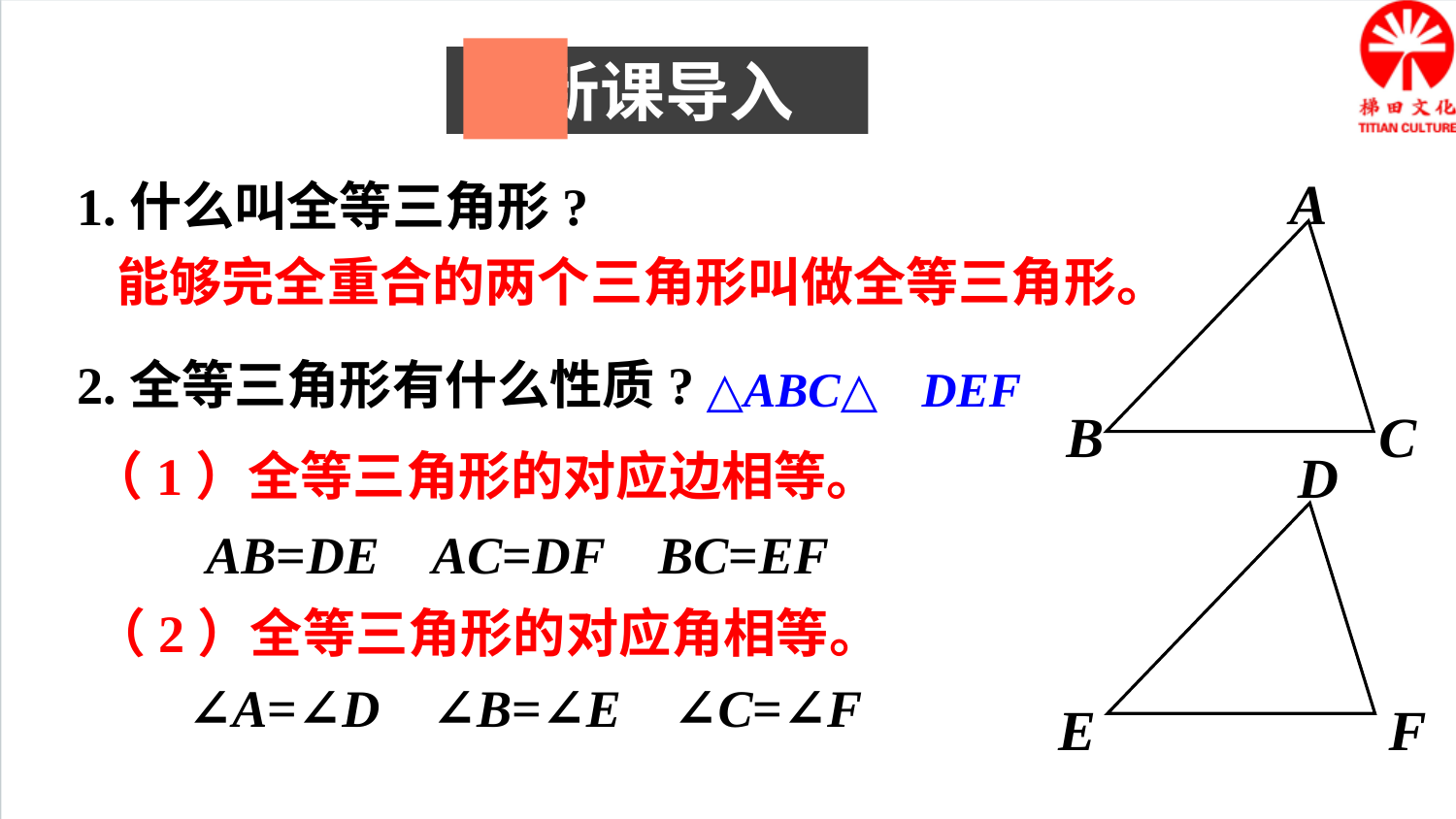

新课导入
A

B
C
1.什么叫全等三角形?
能够完全重合的两个三角形叫做全等三角形。
2.全等三角形有什么性质?
△ABC≌△DEF
D

E
F
（1）全等三角形的对应边相等。
AB=DE    AC=DF    BC=EF
（2）全等三角形的对应角相等。
∠A=∠D    ∠B=∠E    ∠C=∠F